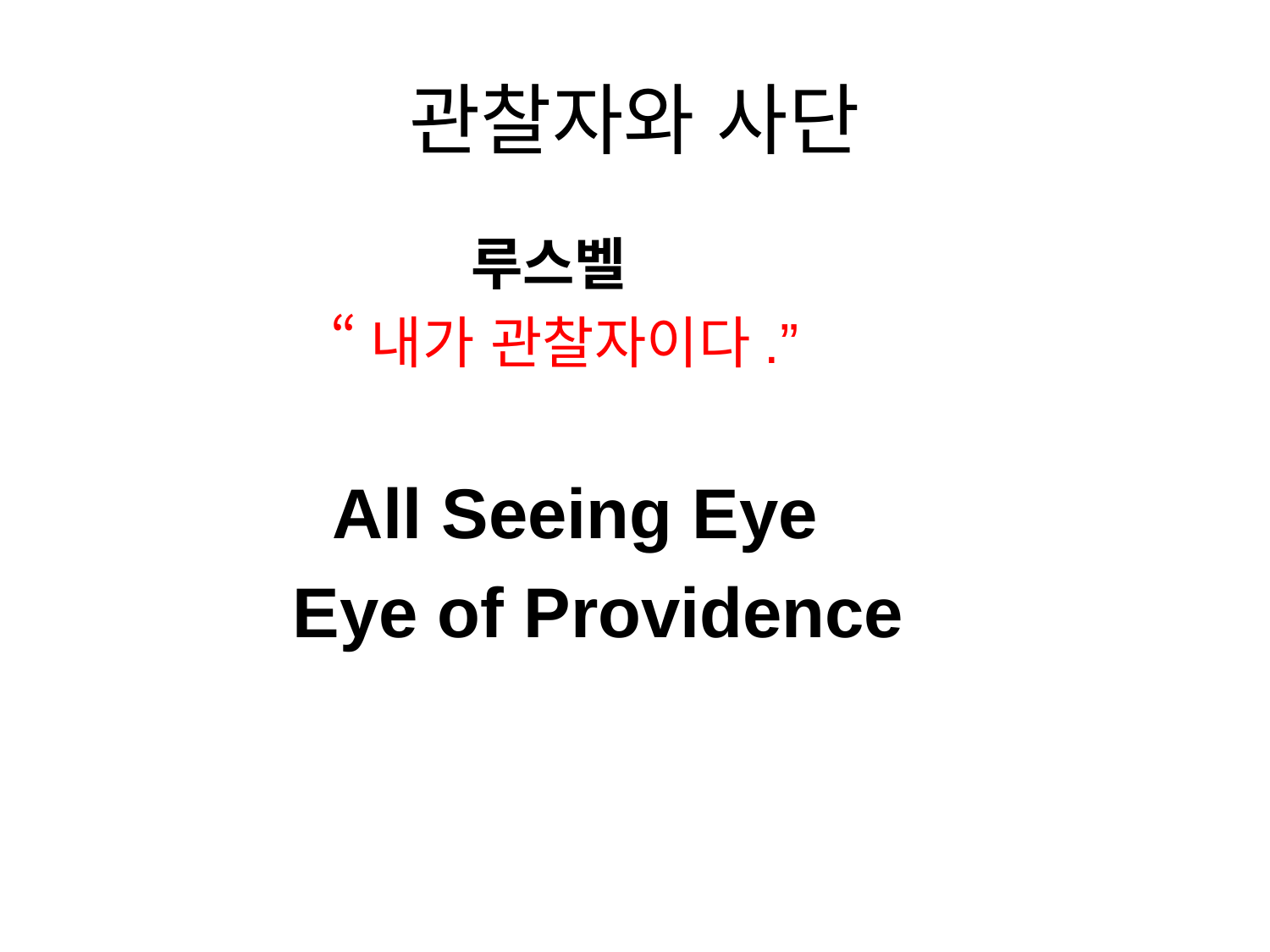

# 관찰자와 사단
                        루스벨
                “내가 관찰자이다.”

             All Seeing Eye
           Eye of Providence